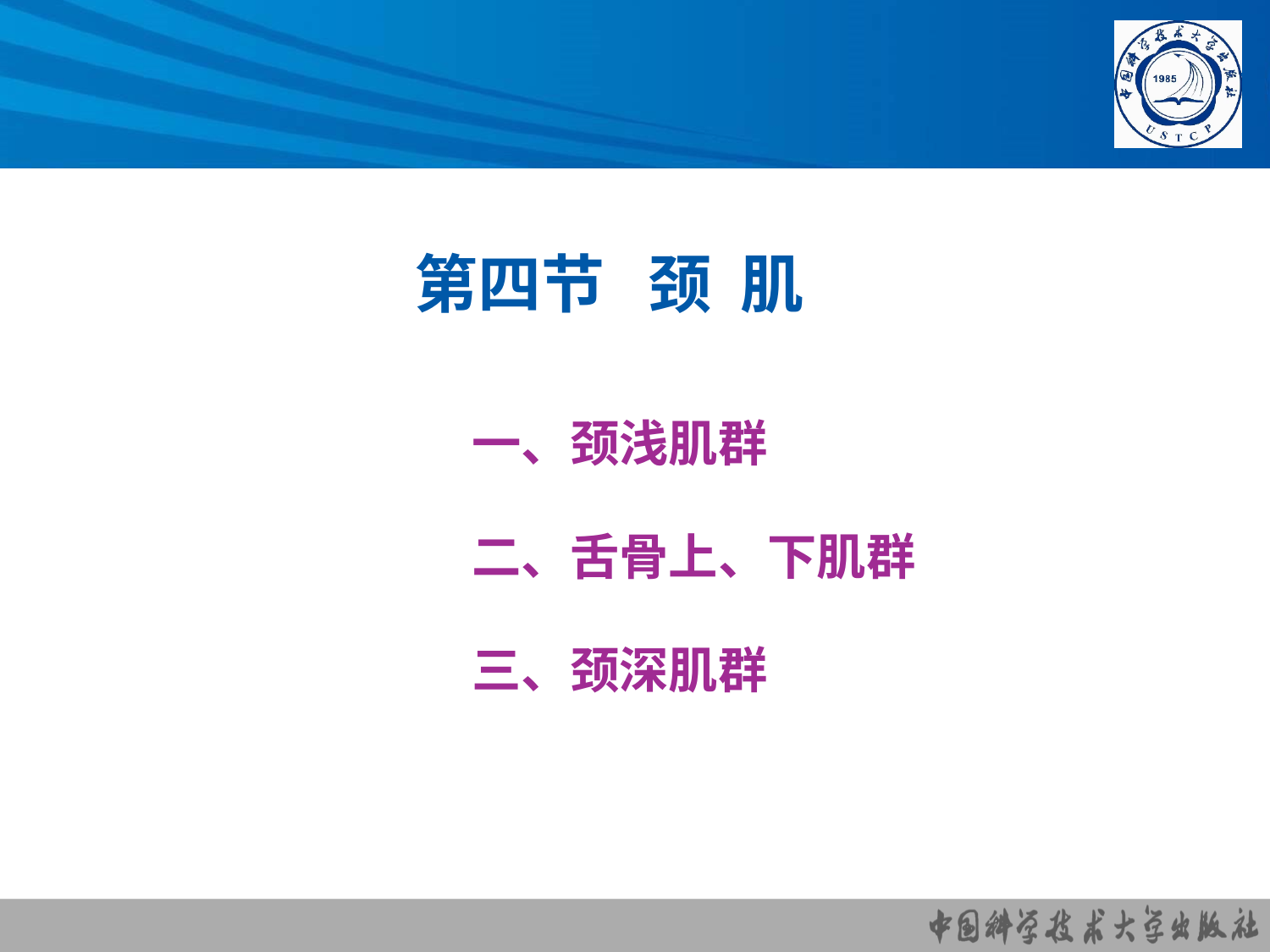

# 第四节   颈  肌
一、颈浅肌群
二、舌骨上、下肌群
三、颈深肌群